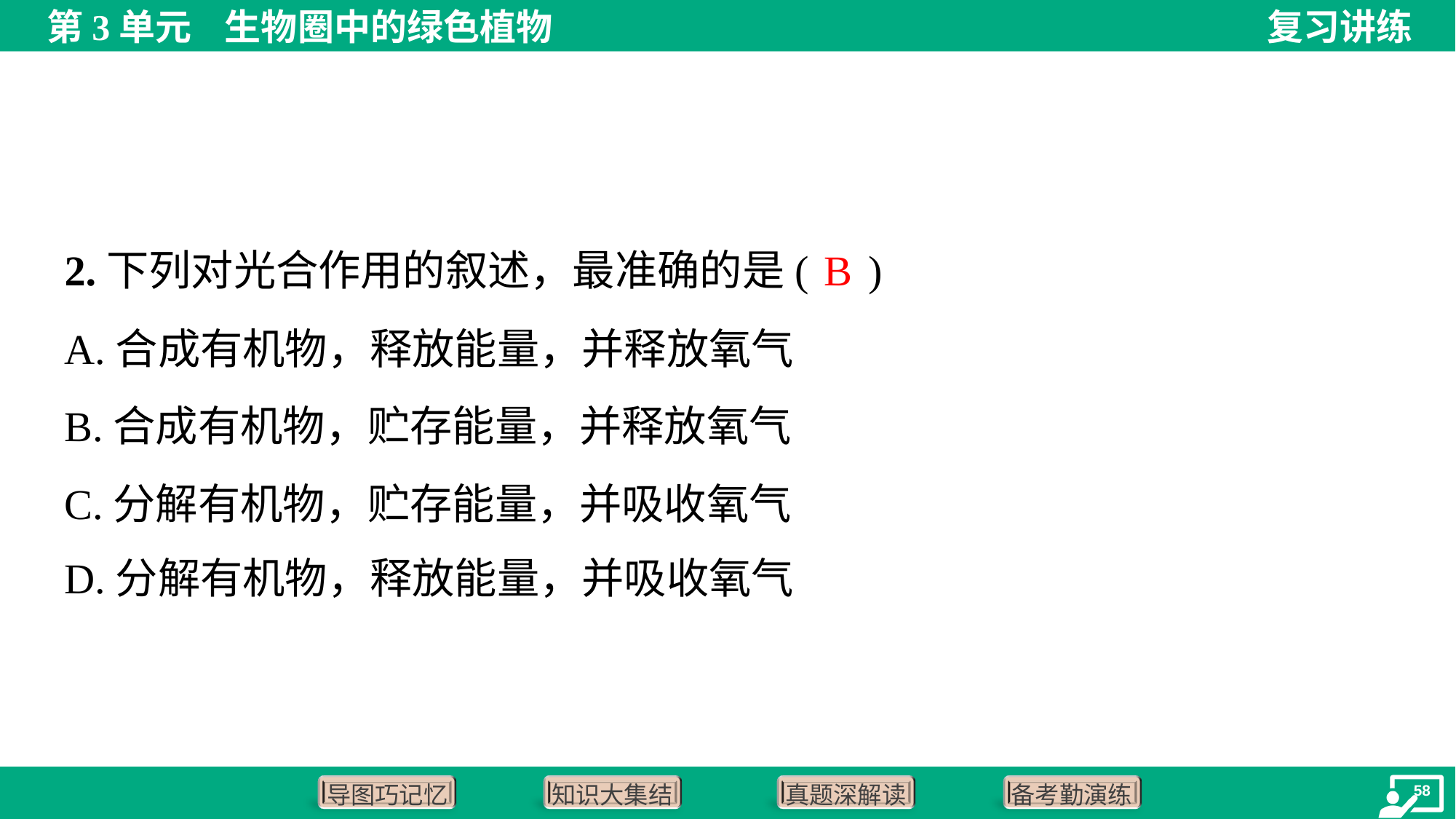

B
2.下列对光合作用的叙述，最准确的是(     )
A.合成有机物，释放能量，并释放氧气
B.合成有机物，贮存能量，并释放氧气
C.分解有机物，贮存能量，并吸收氧气
D.分解有机物，释放能量，并吸收氧气